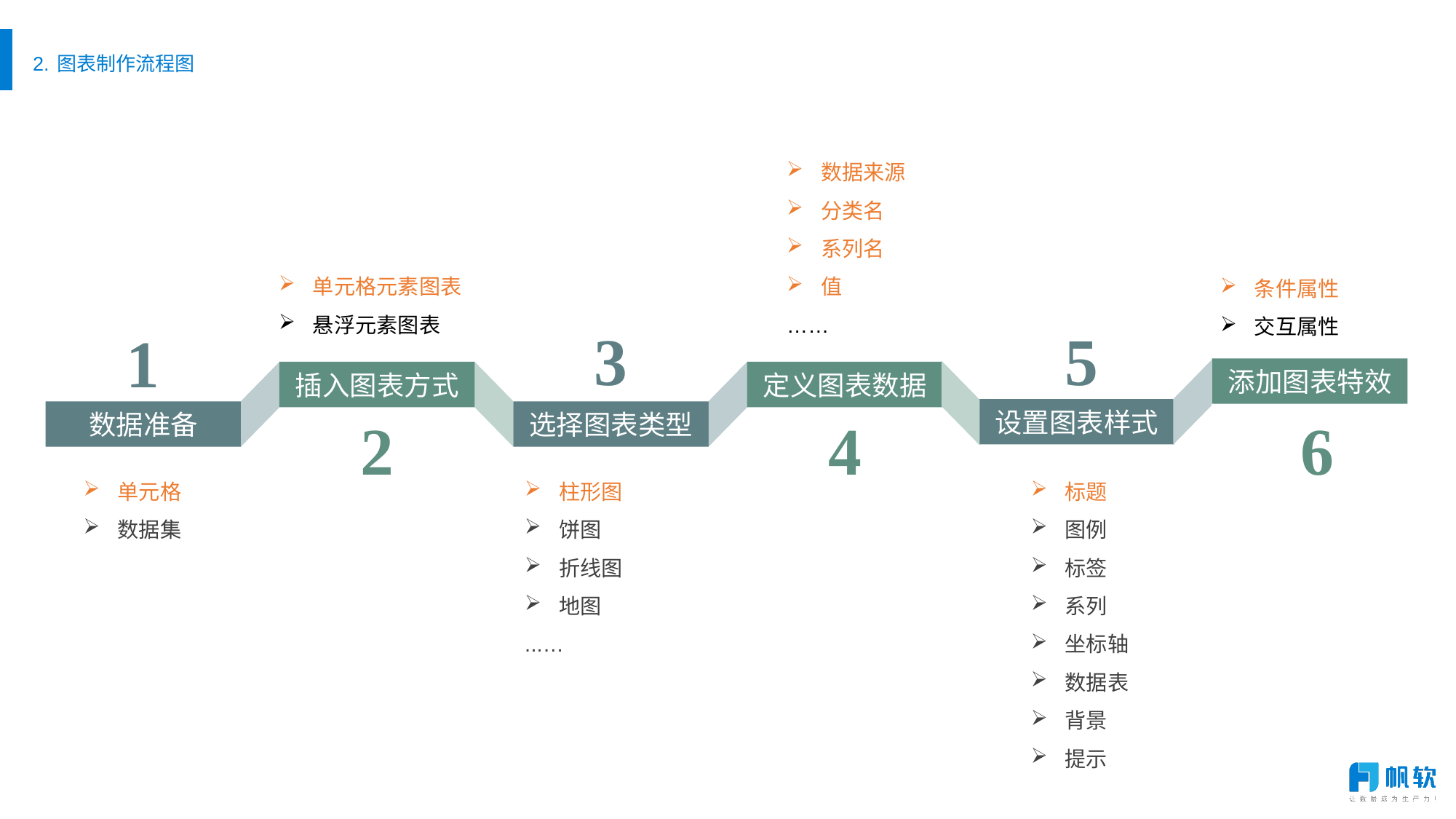

# 2. 图表制作流程图
数据来源
分类名
系列名
值
……
单元格元素图表
悬浮元素图表
条件属性
交互属性
3
5
1
添加图表特效
插入图表方式
定义图表数据

设置图表样式
数据准备
选择图表类型
6
2
4
标题
图例
标签
系列
坐标轴
数据表
背景
提示
单元格
数据集
柱形图
饼图
折线图
地图
...…